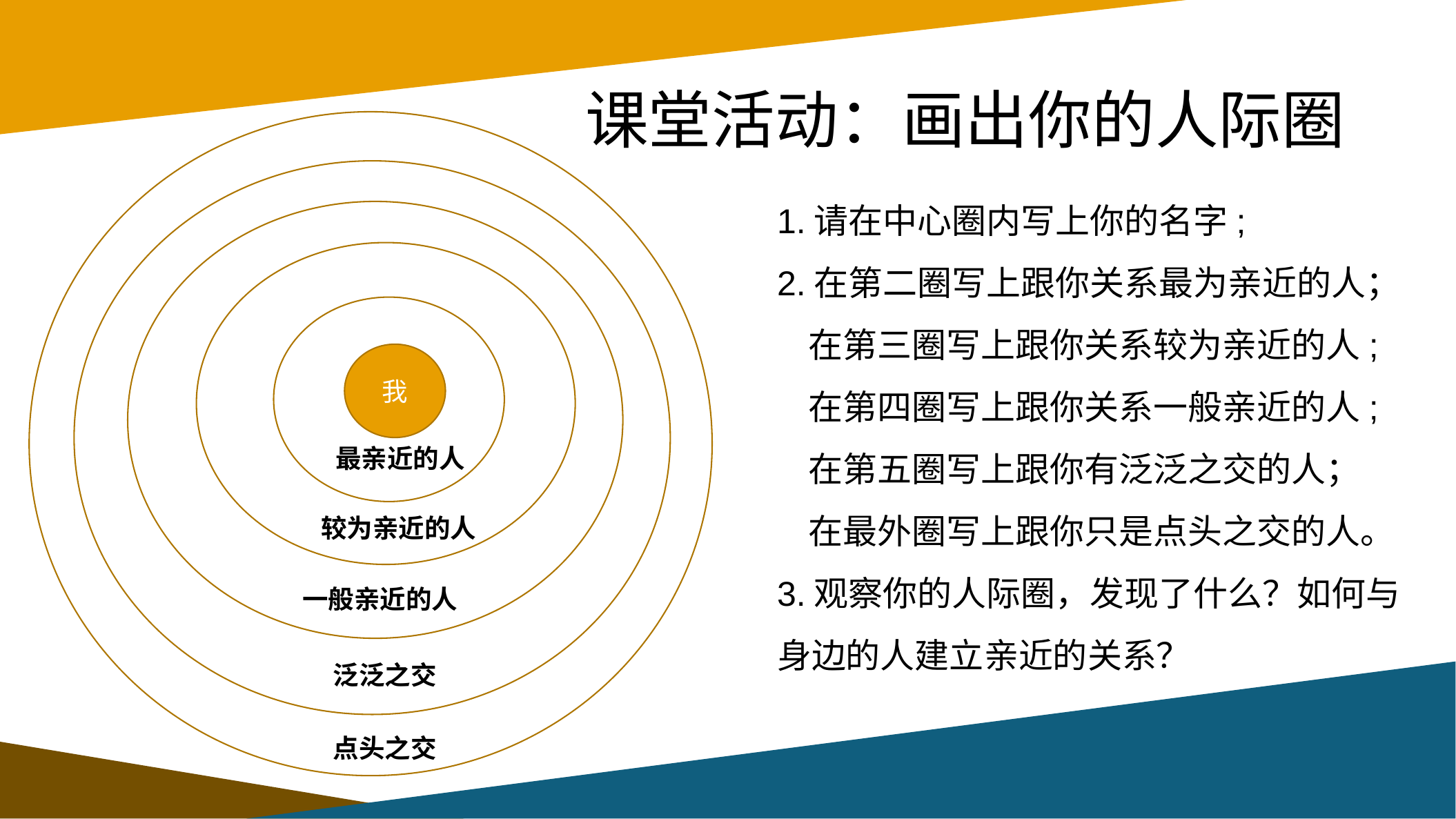

# 课堂活动：画出你的人际圈

1.请在中心圈内写上你的名字;
2.在第二圈写上跟你关系最为亲近的人；
   在第三圈写上跟你关系较为亲近的人;
   在第四圈写上跟你关系一般亲近的人;
   在第五圈写上跟你有泛泛之交的人；
   在最外圈写上跟你只是点头之交的人。
3.观察你的人际圈，发现了什么？如何与身边的人建立亲近的关系？

我
最亲近的人
较为亲近的人
一般亲近的人
泛泛之交
点头之交